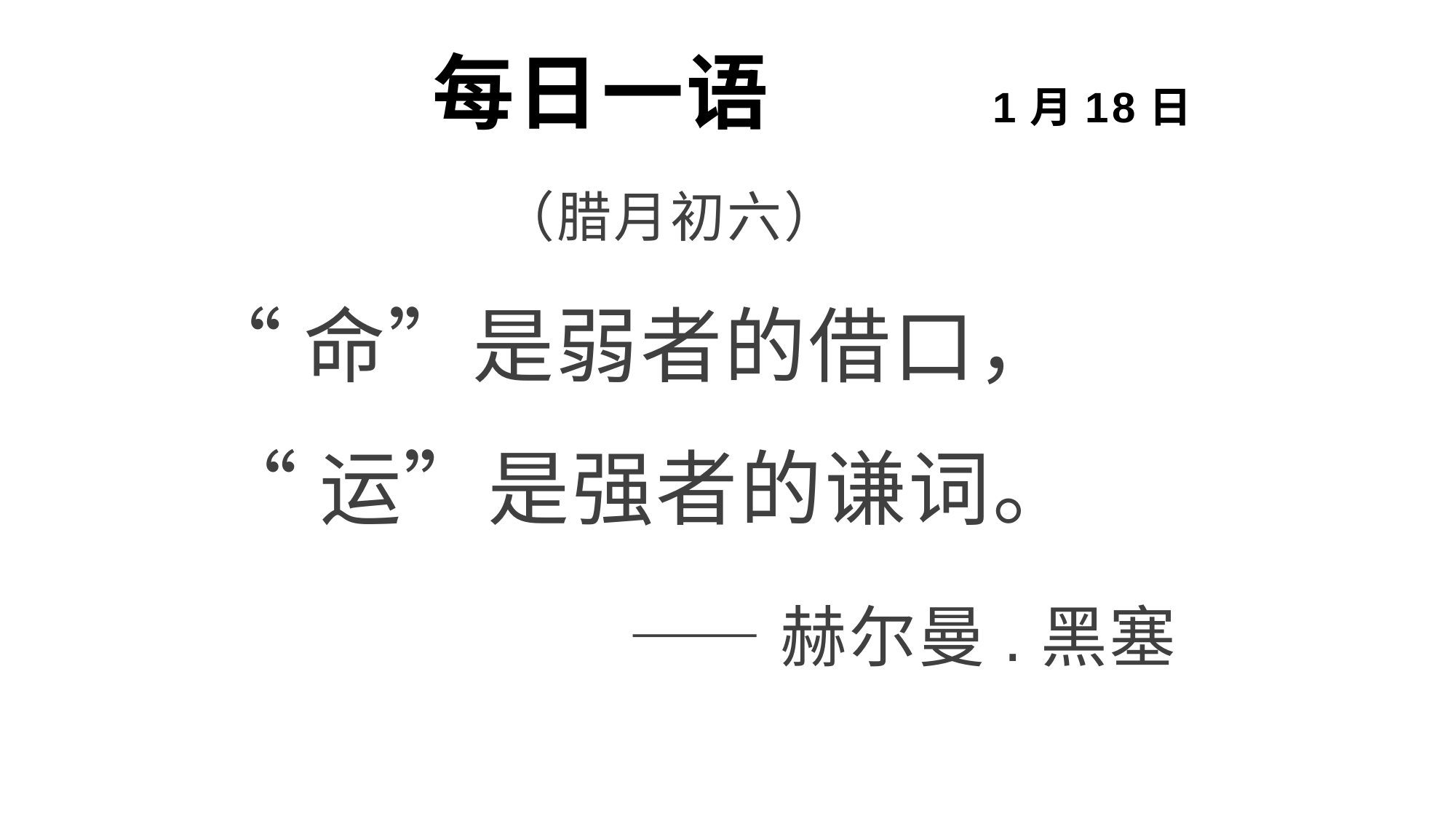

# 每日一语           1月18日
                                                    （腊月初六）
              “命”是弱者的借口，
      “运”是强者的谦词。
                           ——赫尔曼.黑塞